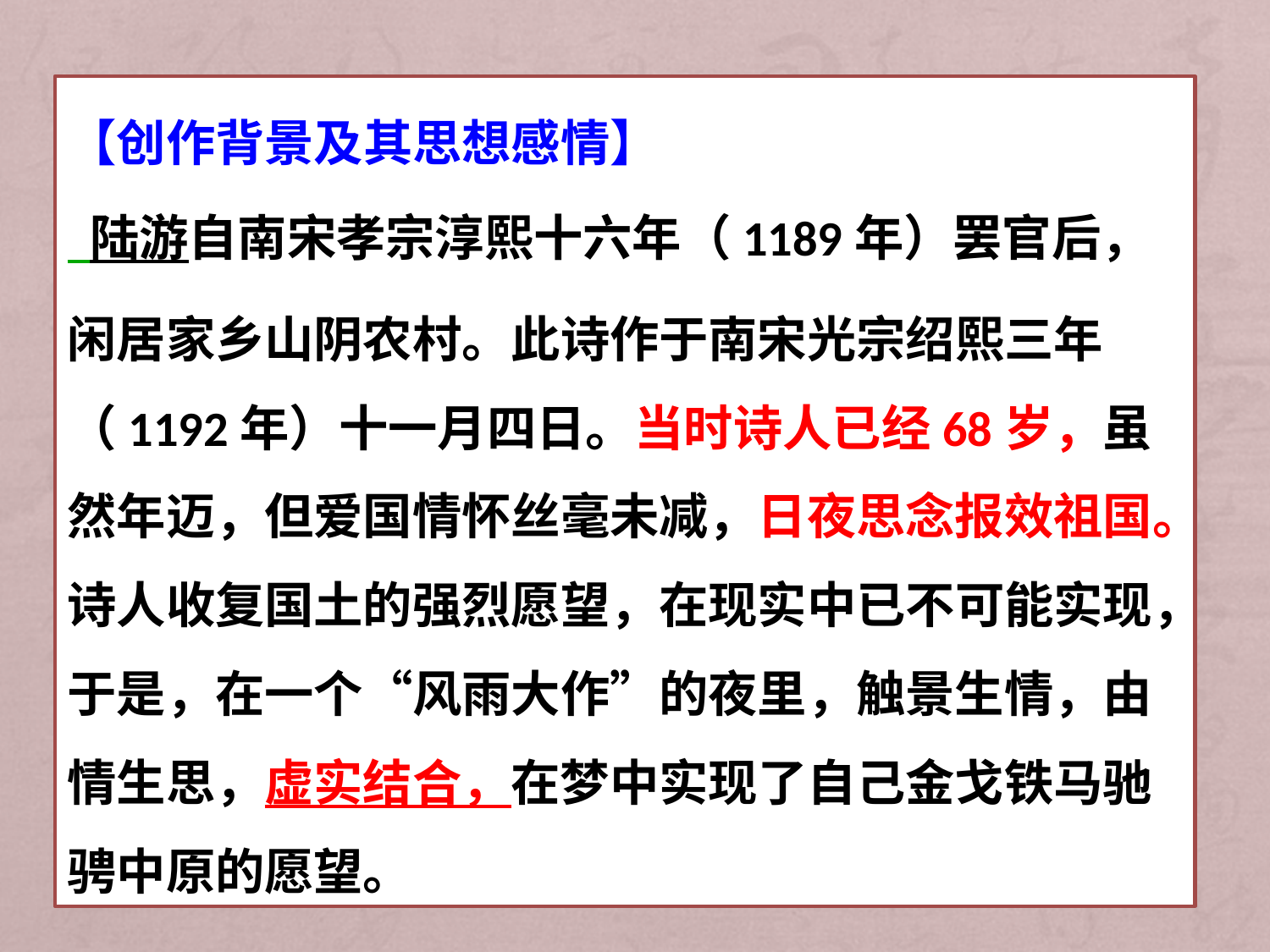

【创作背景及其思想感情】
  陆游自南宋孝宗淳熙十六年（1189年）罢官后，闲居家乡山阴农村。此诗作于南宋光宗绍熙三年（1192年）十一月四日。当时诗人已经68岁，虽然年迈，但爱国情怀丝毫未减，日夜思念报效祖国。诗人收复国土的强烈愿望，在现实中已不可能实现，于是，在一个“风雨大作”的夜里，触景生情，由情生思，虚实结合，在梦中实现了自己金戈铁马驰骋中原的愿望。